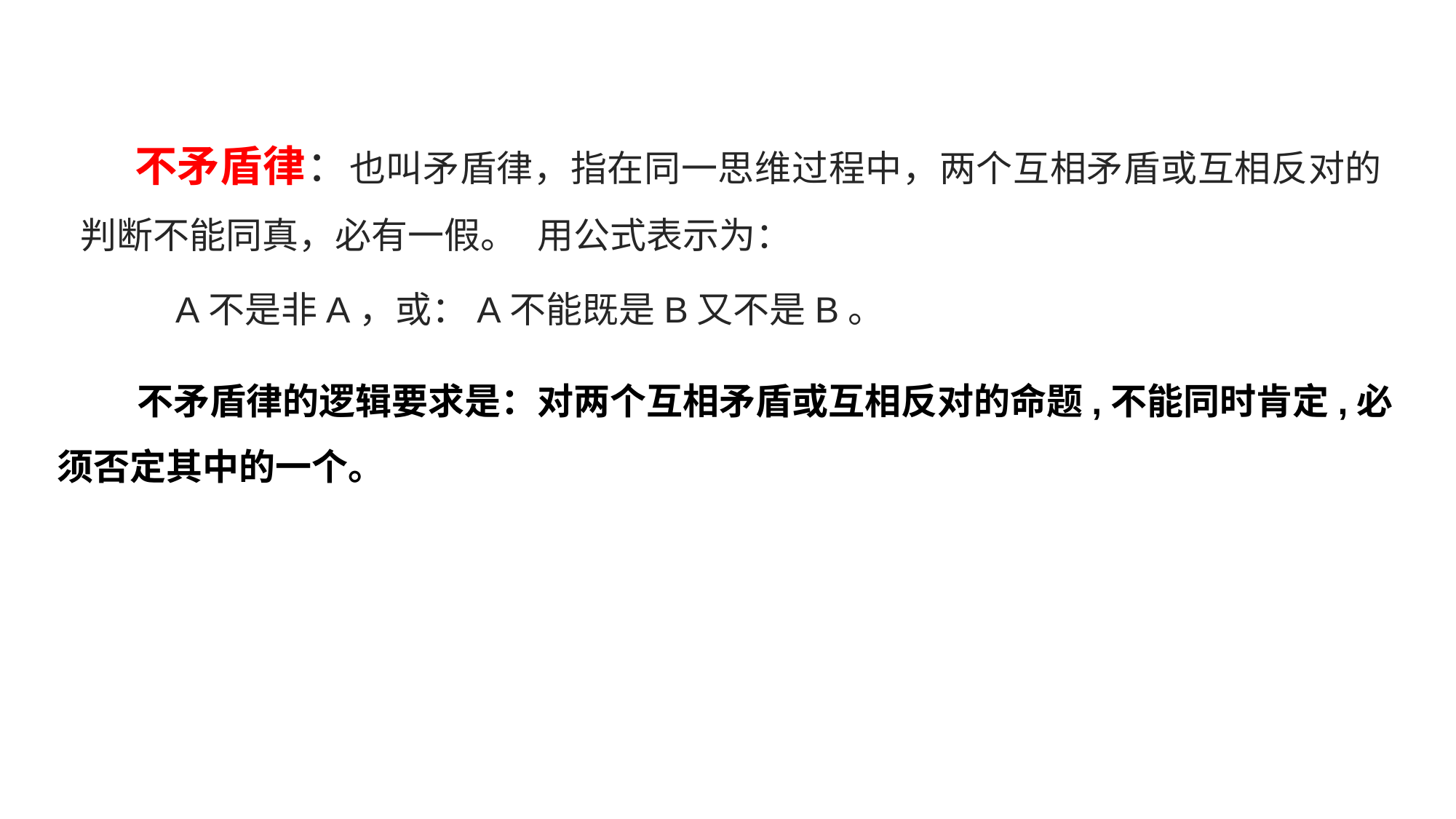

不矛盾律：也叫矛盾律，指在同一思维过程中，两个互相矛盾或互相反对的判断不能同真，必有一假。  用公式表示为：
    A不是非A，或：A不能既是B又不是B。
       不矛盾律的逻辑要求是：对两个互相矛盾或互相反对的命题,不能同时肯定,必须否定其中的一个。